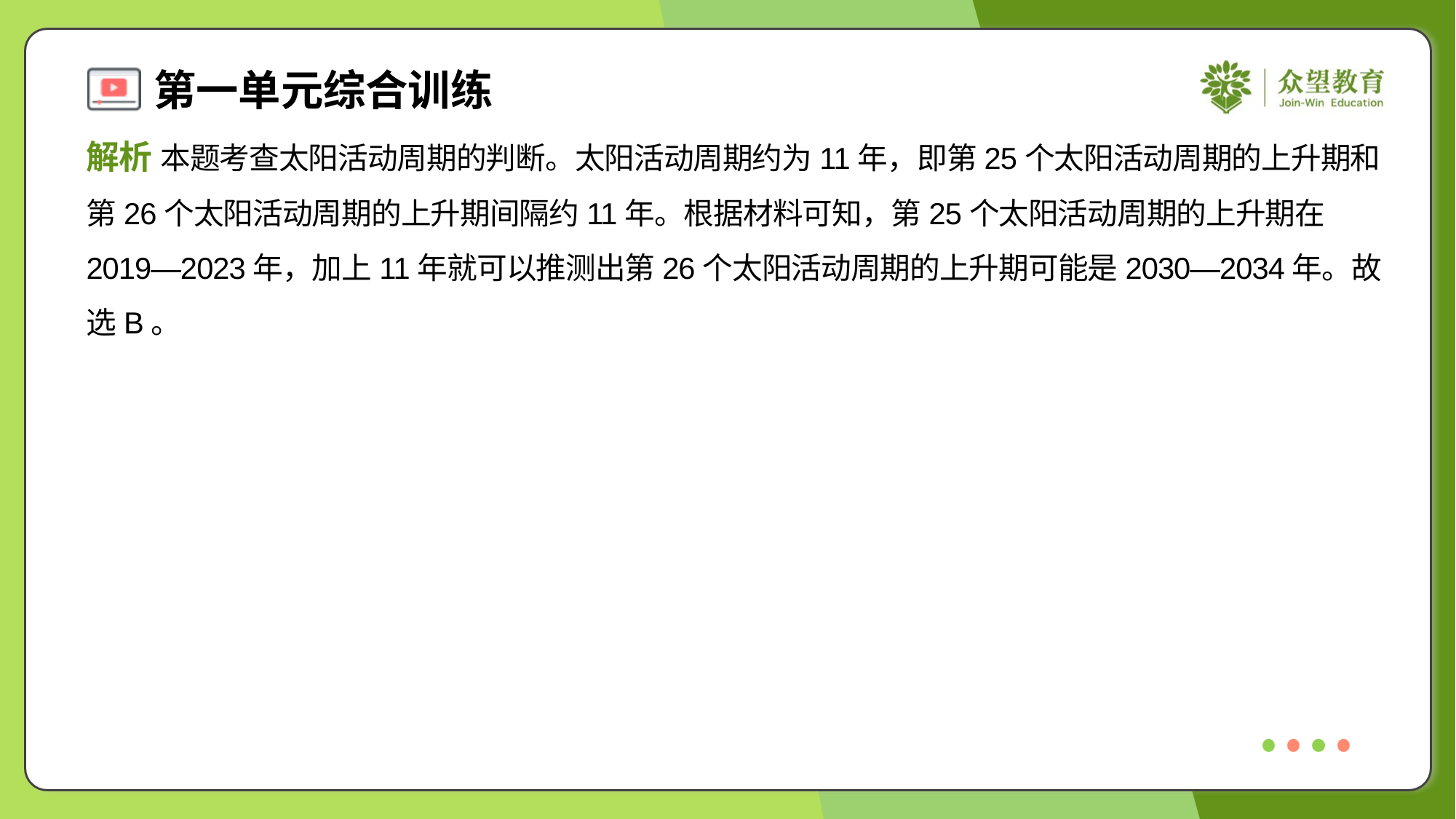

解析 本题考查太阳活动周期的判断。太阳活动周期约为11年，即第25个太阳活动周期的上升期和
第26个太阳活动周期的上升期间隔约11年。根据材料可知，第25个太阳活动周期的上升期在
2019—2023年，加上11年就可以推测出第26个太阳活动周期的上升期可能是2030—2034年。故
选B。